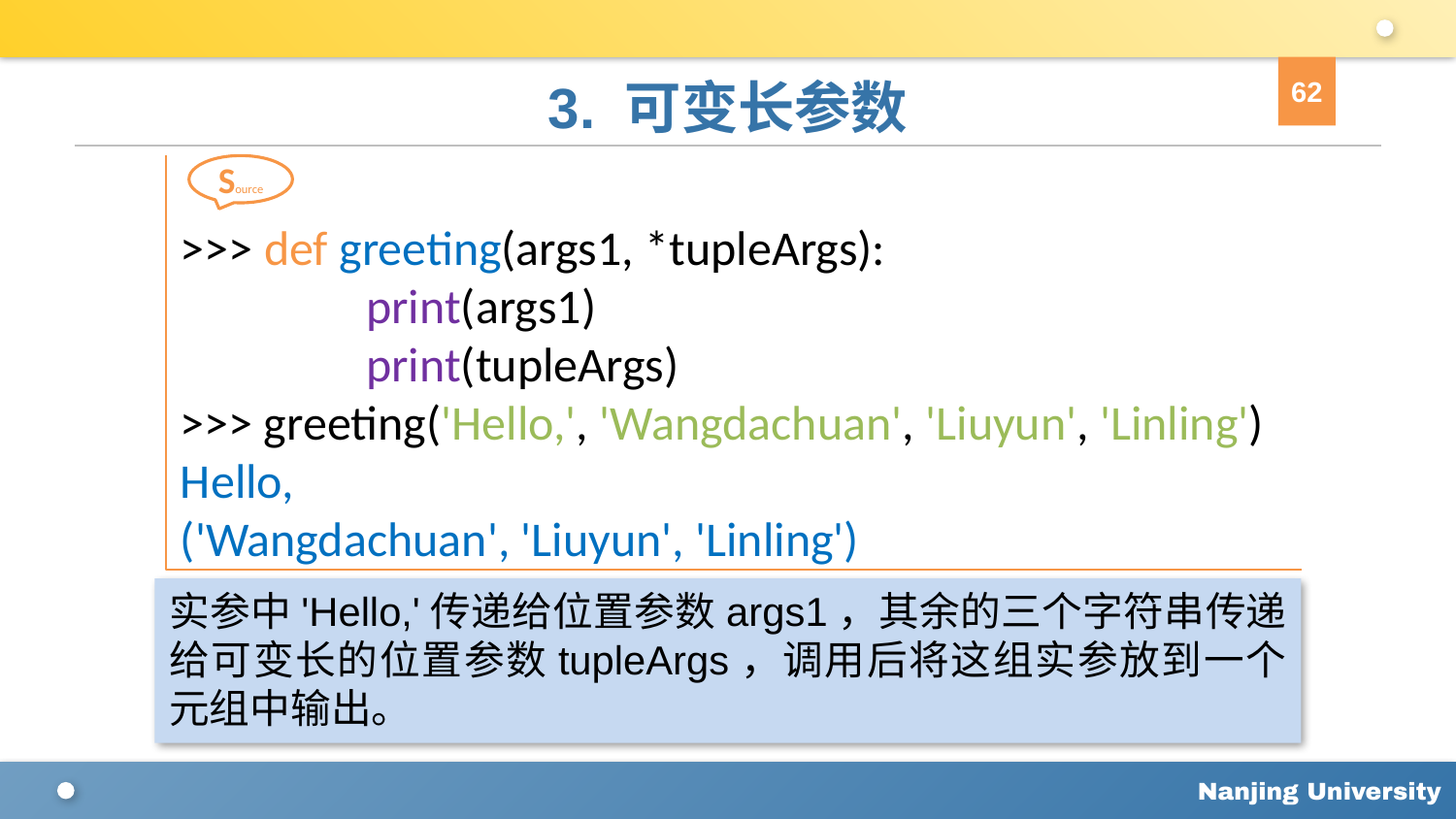

62
# 3. 可变长参数

>>> def greeting(args1, *tupleArgs):
                 print(args1)
                 print(tupleArgs)
>>> greeting('Hello,', 'Wangdachuan', 'Liuyun', 'Linling')
Hello,
('Wangdachuan', 'Liuyun', 'Linling')
Source
实参中'Hello,'传递给位置参数args1，其余的三个字符串传递给可变长的位置参数tupleArgs，调用后将这组实参放到一个元组中输出。